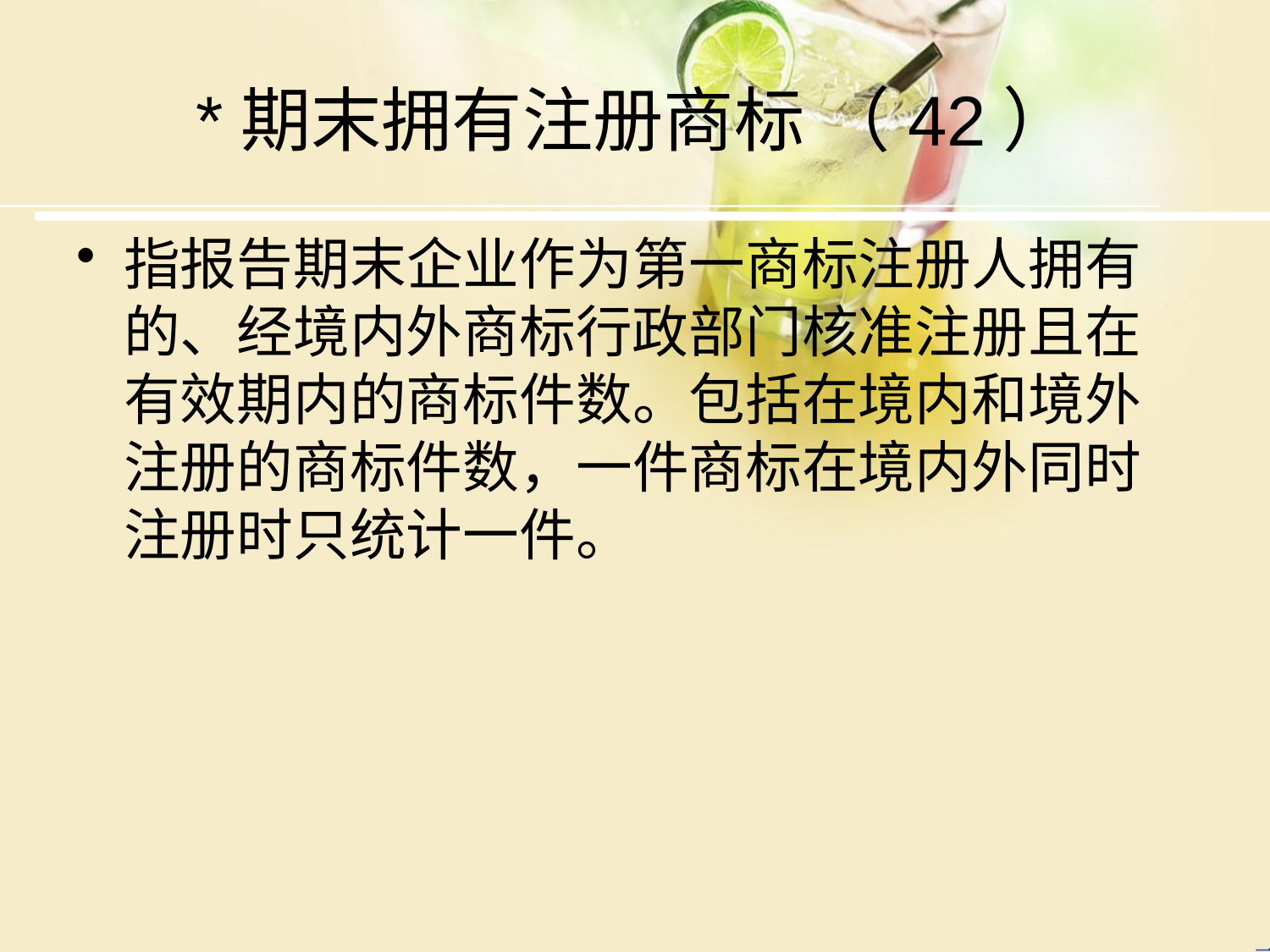

# *期末拥有注册商标 （42）
指报告期末企业作为第一商标注册人拥有的、经境内外商标行政部门核准注册且在有效期内的商标件数。包括在境内和境外注册的商标件数，一件商标在境内外同时注册时只统计一件。